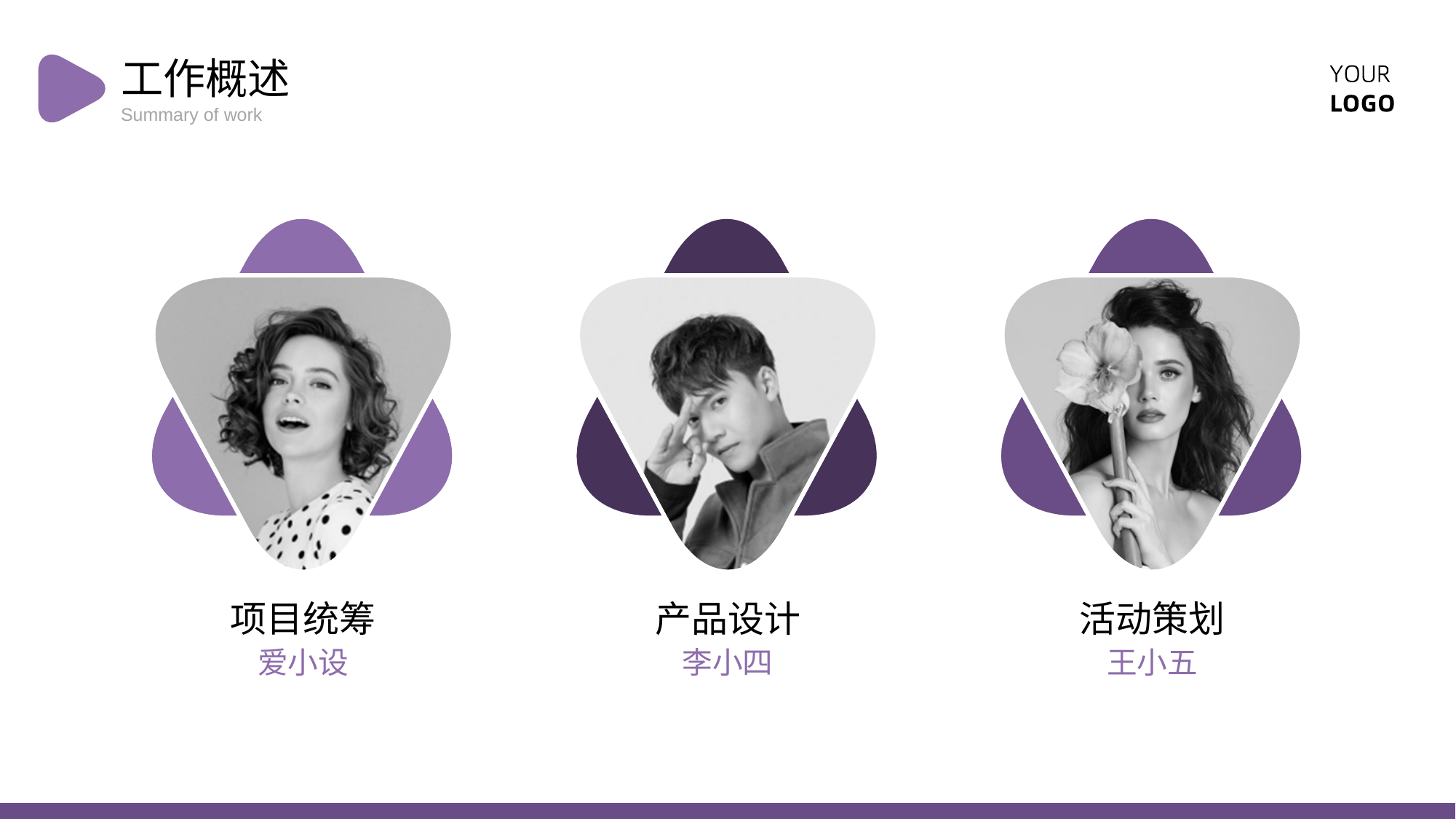

工作概述

Summary of work

项目统筹
产品设计
活动策划
爱小设
李小四
王小五